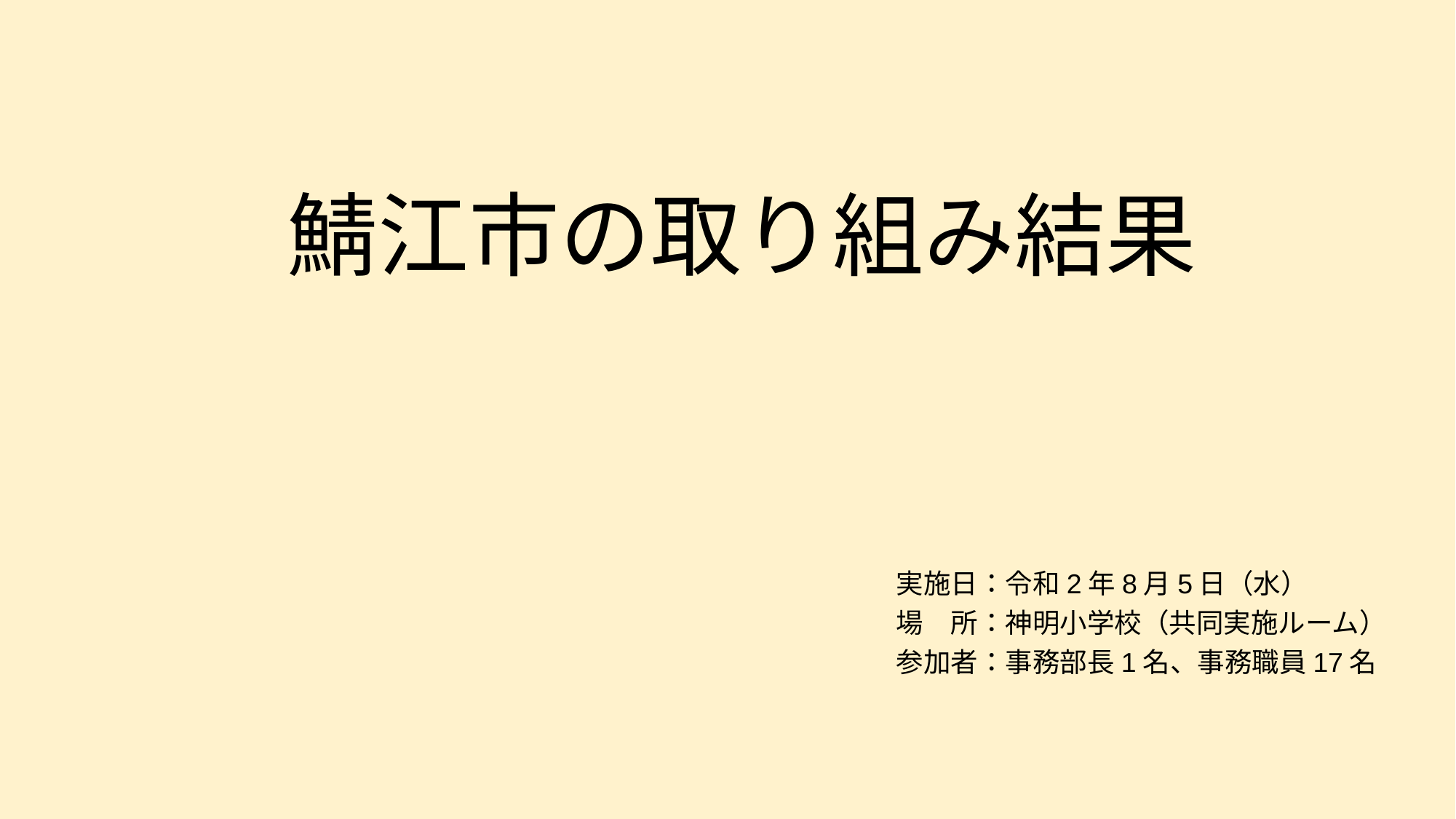

鯖江市の取り組み結果
実施日：令和2年8月5日（水）
場　所：神明小学校（共同実施ルーム）
参加者：事務部長1名、事務職員17名